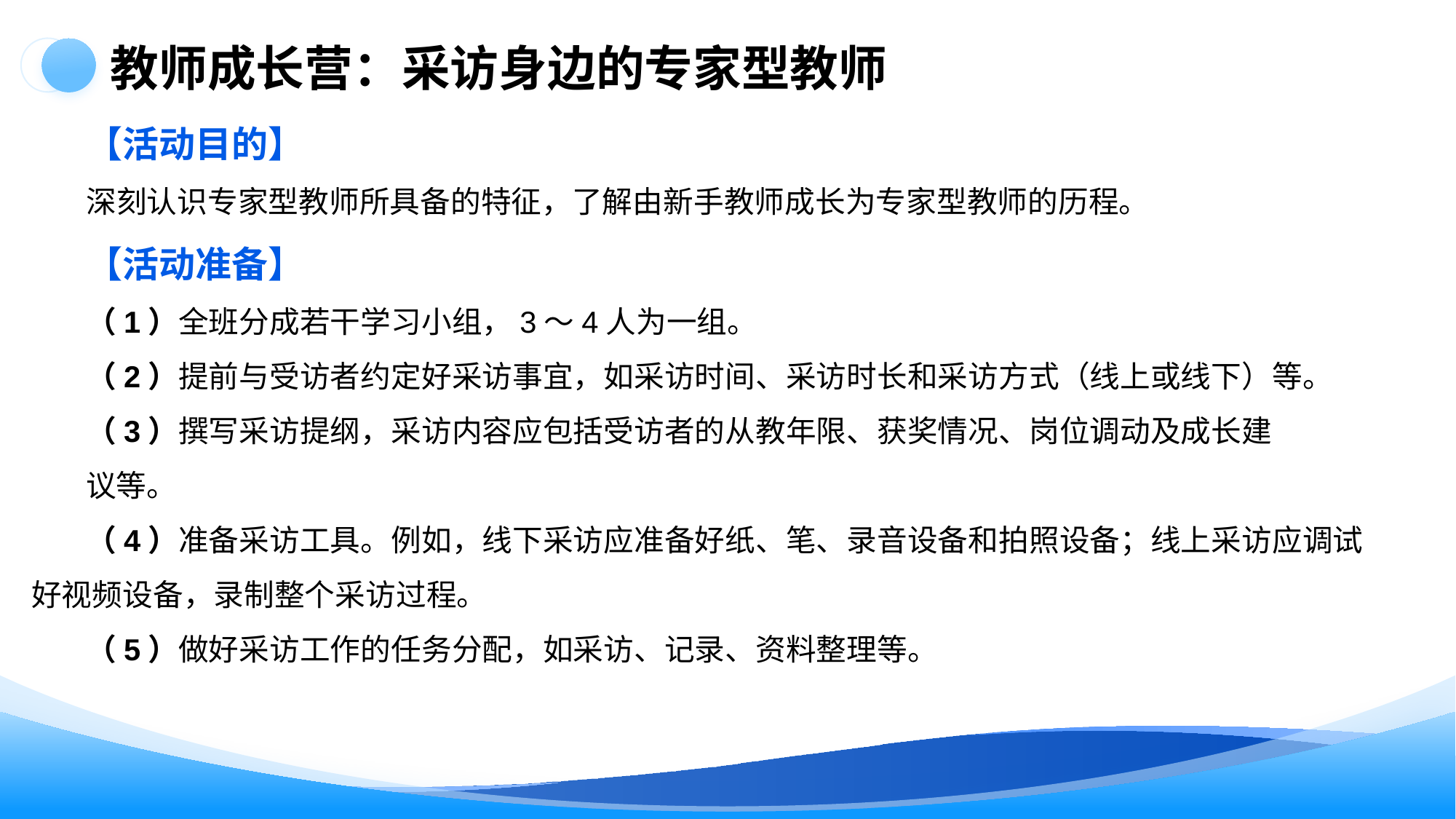

教师成长营：采访身边的专家型教师

【活动目的】
深刻认识专家型教师所具备的特征，了解由新手教师成长为专家型教师的历程。
【活动准备】
（1）全班分成若干学习小组，3～4人为一组。
（2）提前与受访者约定好采访事宜，如采访时间、采访时长和采访方式（线上或线下）等。
（3）撰写采访提纲，采访内容应包括受访者的从教年限、获奖情况、岗位调动及成长建
议等。
（4）准备采访工具。例如，线下采访应准备好纸、笔、录音设备和拍照设备；线上采访应调试好视频设备，录制整个采访过程。
（5）做好采访工作的任务分配，如采访、记录、资料整理等。